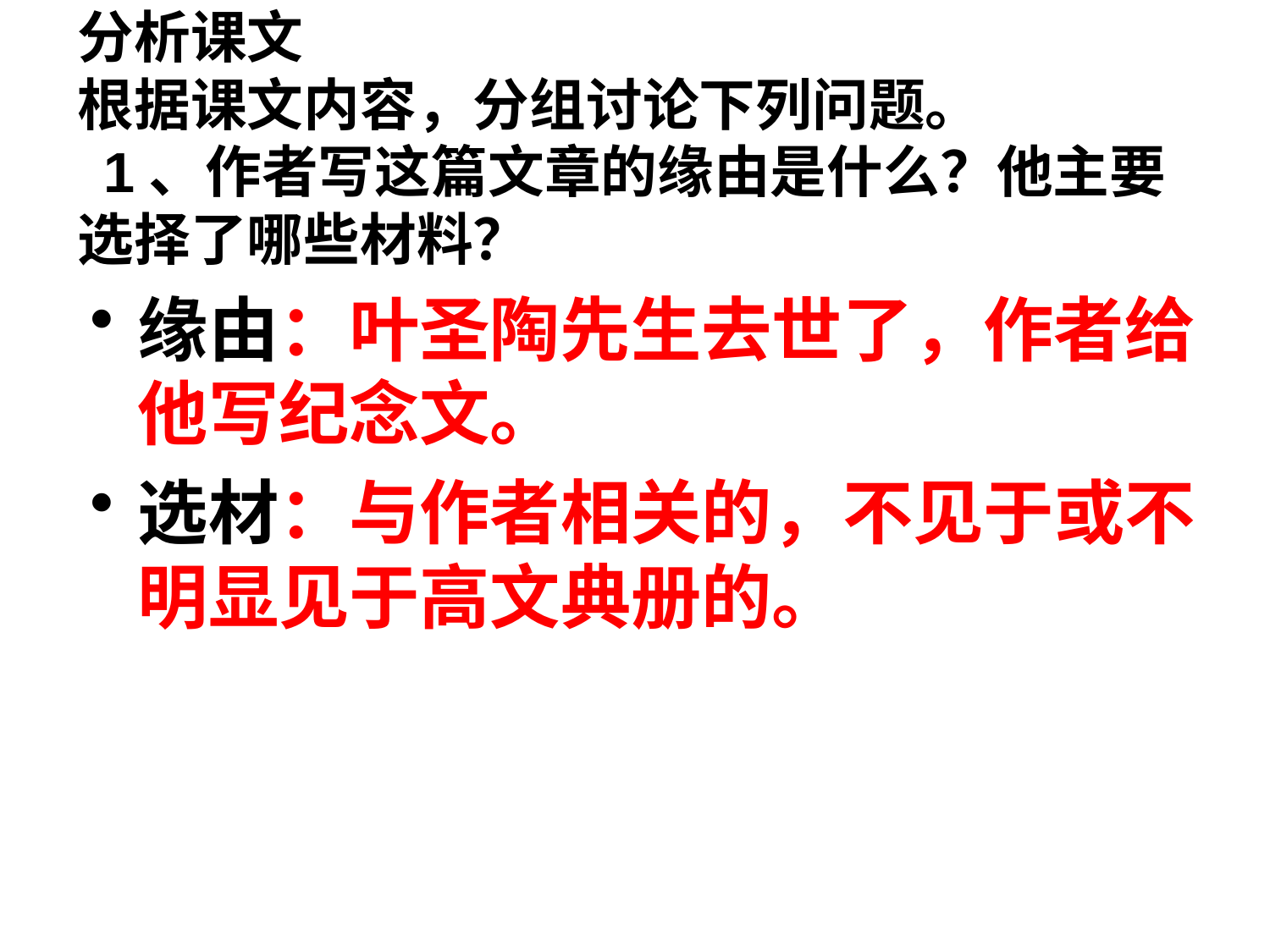

# 分析课文 根据课文内容，分组讨论下列问题。 1、作者写这篇文章的缘由是什么？他主要选择了哪些材料？

缘由：叶圣陶先生去世了，作者给他写纪念文。
选材：与作者相关的，不见于或不明显见于高文典册的。